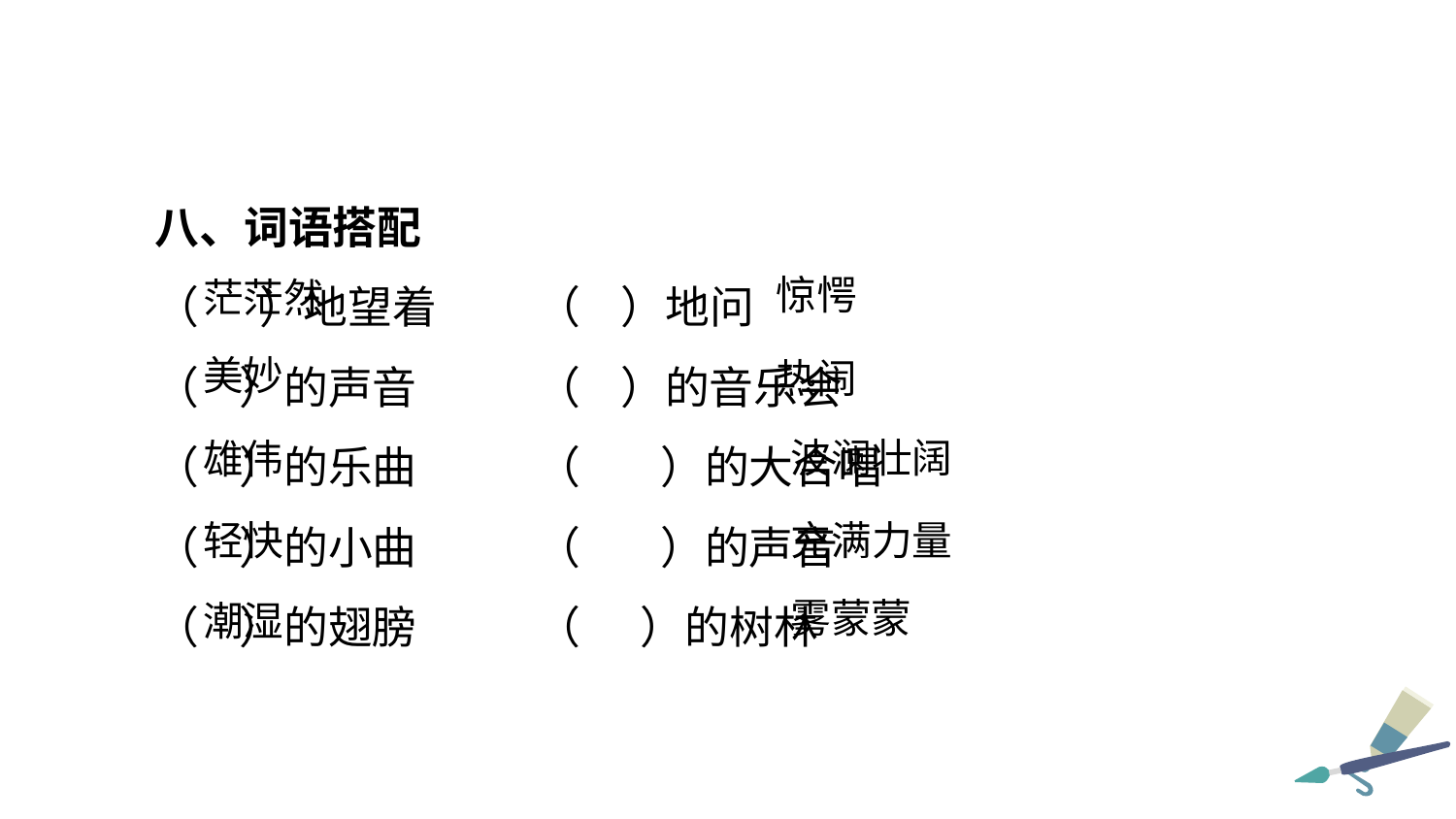

八、词语搭配
（      ）地望着          （    ）地问
（    ）的声音            （    ）的音乐会
（    ）的乐曲            （        ）的大合唱
（    ）的小曲            （        ）的声音
（    ）的翅膀            （      ）的树林
惊愕
茫茫然
美妙
热闹
波澜壮阔
雄伟
充满力量
轻快
雾蒙蒙
潮湿